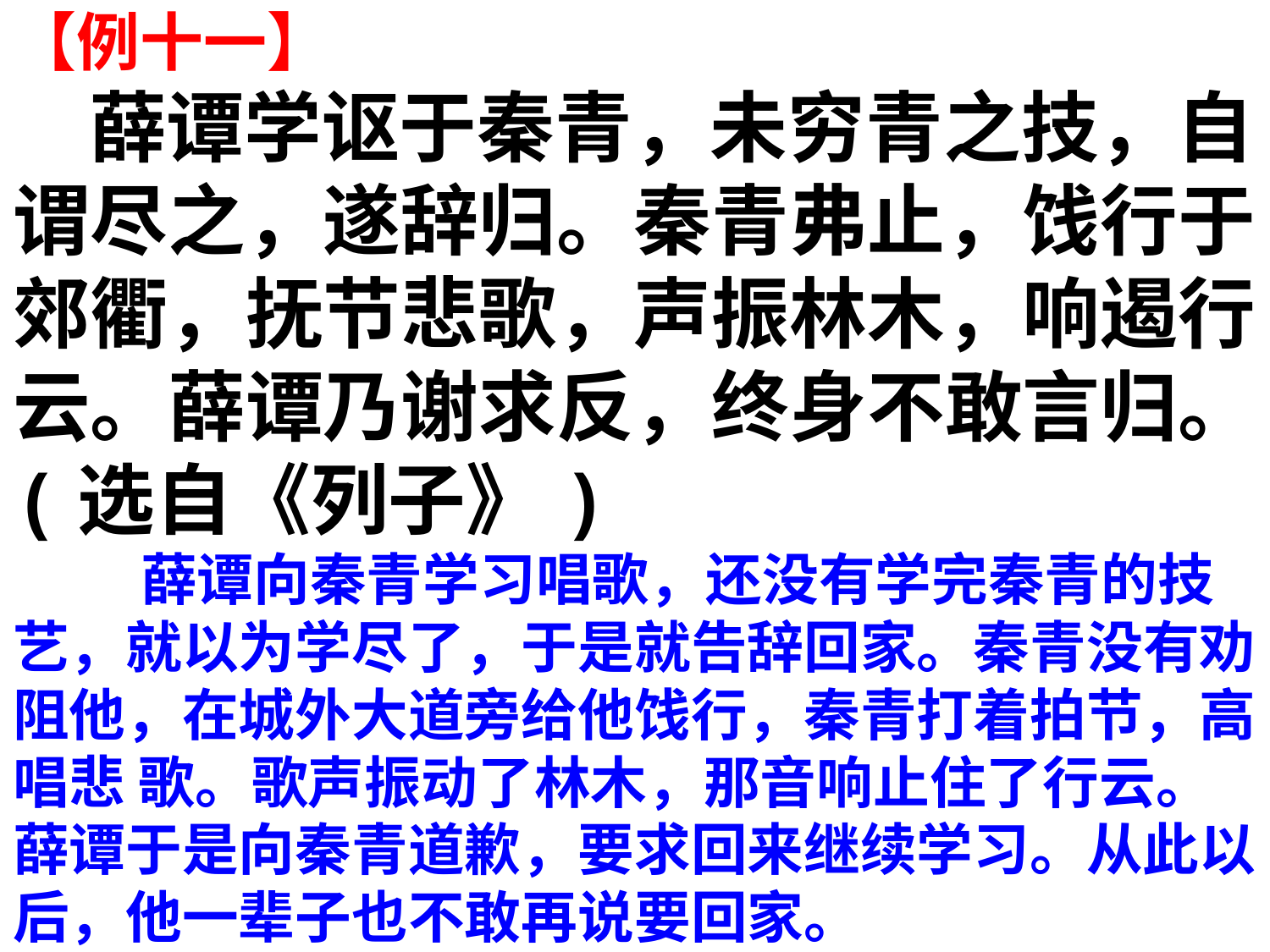

# 【例十一】 薛谭学讴于秦青，未穷青之技，自谓尽之，遂辞归。秦青弗止，饯行于郊衢，抚节悲歌，声振林木，响遏行云。薛谭乃谢求反，终身不敢言归。(选自《列子》) 薛谭向秦青学习唱歌，还没有学完秦青的技艺，就以为学尽了，于是就告辞回家。秦青没有劝阻他，在城外大道旁给他饯行，秦青打着拍节，高唱悲 歌。歌声振动了林木，那音响止住了行云。薛谭于是向秦青道歉，要求回来继续学习。从此以后，他一辈子也不敢再说要回家。